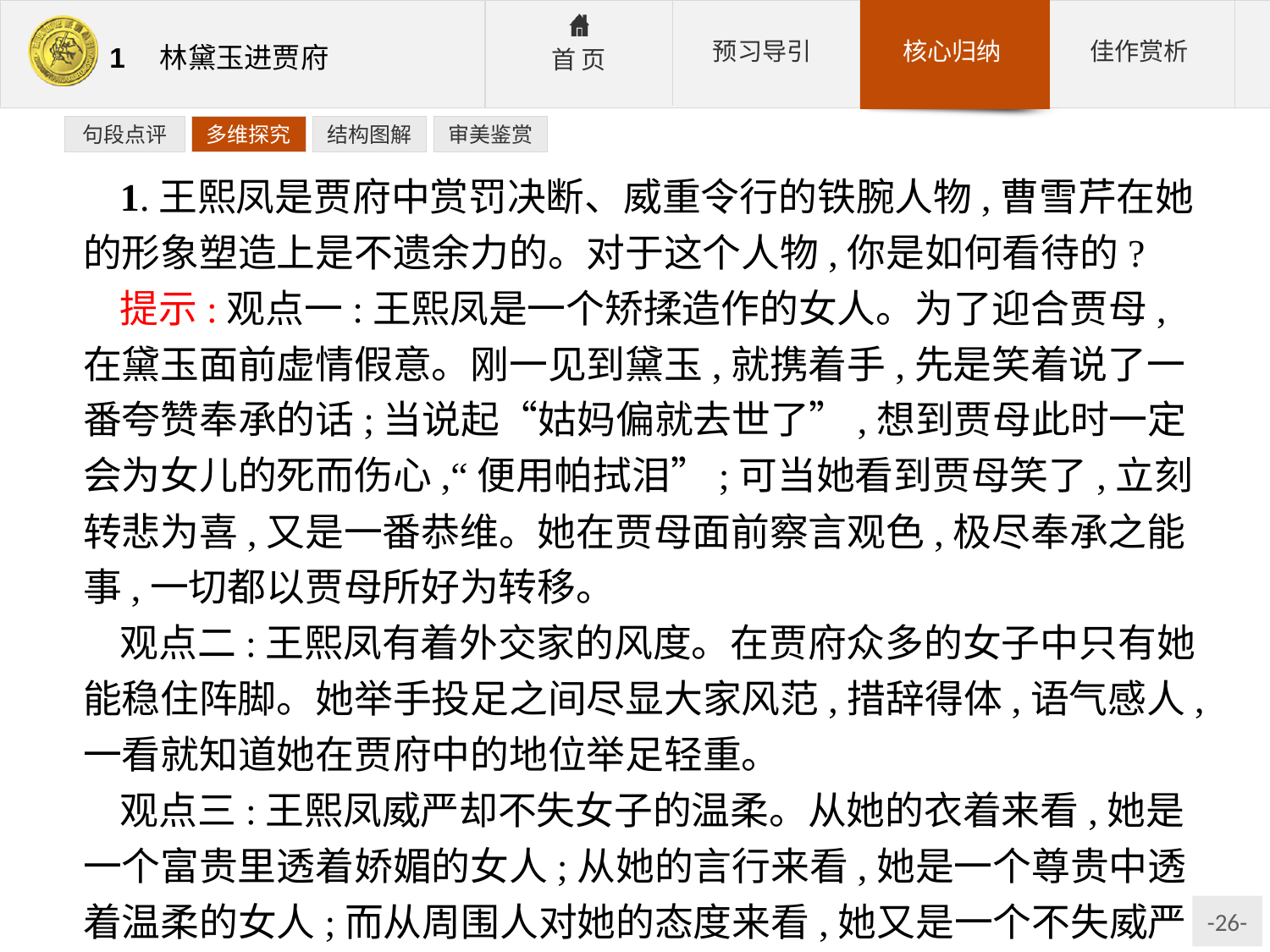

句段点评
多维探究
结构图解
审美鉴赏
1.王熙凤是贾府中赏罚决断、威重令行的铁腕人物,曹雪芹在她的形象塑造上是不遗余力的。对于这个人物,你是如何看待的?
提示:观点一:王熙凤是一个矫揉造作的女人。为了迎合贾母,在黛玉面前虚情假意。刚一见到黛玉,就携着手,先是笑着说了一番夸赞奉承的话;当说起“姑妈偏就去世了”,想到贾母此时一定会为女儿的死而伤心,“便用帕拭泪”;可当她看到贾母笑了,立刻转悲为喜,又是一番恭维。她在贾母面前察言观色,极尽奉承之能事,一切都以贾母所好为转移。
观点二:王熙凤有着外交家的风度。在贾府众多的女子中只有她能稳住阵脚。她举手投足之间尽显大家风范,措辞得体,语气感人,一看就知道她在贾府中的地位举足轻重。
观点三:王熙凤威严却不失女子的温柔。从她的衣着来看,她是一个富贵里透着娇媚的女人;从她的言行来看,她是一个尊贵中透着温柔的女人;而从周围人对她的态度来看,她又是一个不失威严的女人。